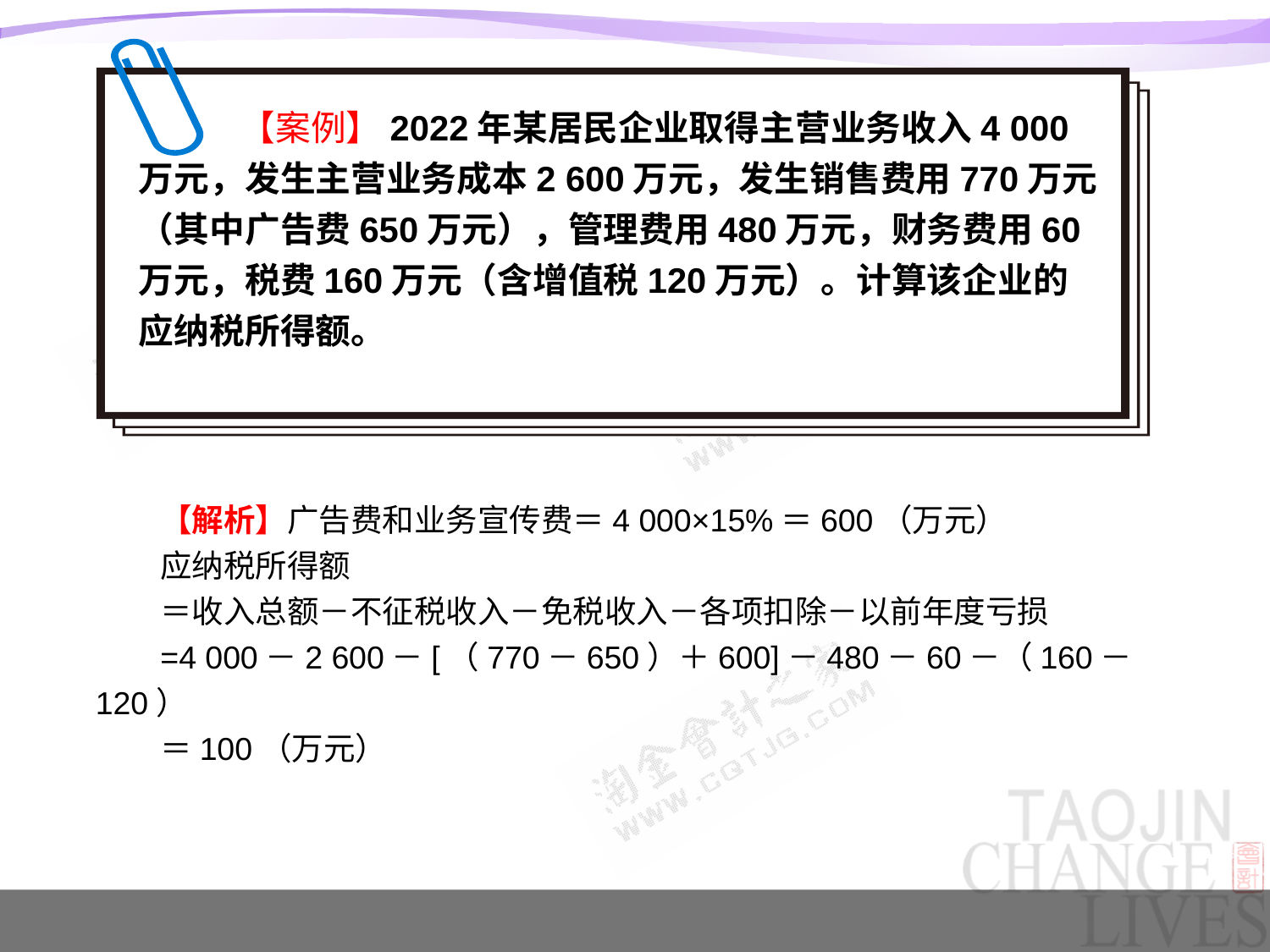

【案例】2022年某居民企业取得主营业务收入4 000万元，发生主营业务成本2 600万元，发生销售费用770万元（其中广告费650万元），管理费用480万元，财务费用60万元，税费160万元（含增值税120万元）。计算该企业的应纳税所得额。
【解析】广告费和业务宣传费＝4 000×15%＝600（万元）
应纳税所得额
＝收入总额－不征税收入－免税收入－各项扣除－以前年度亏损
=4 000－2 600－[（770－650）＋600]－480－60－（160－120）
＝100（万元）